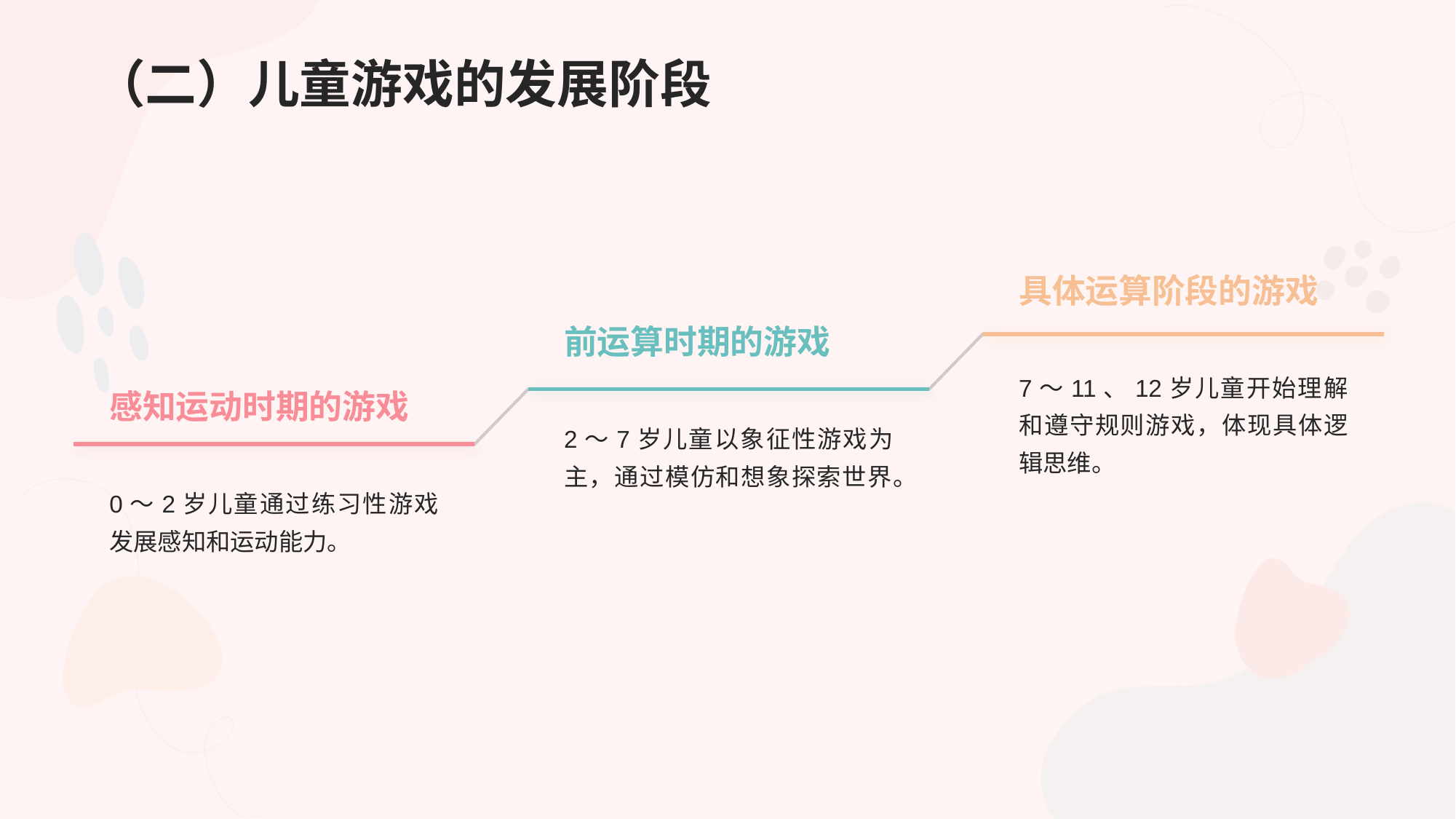

# （二）儿童游戏的发展阶段
具体运算阶段的游戏
前运算时期的游戏
7～11、12岁儿童开始理解和遵守规则游戏，体现具体逻辑思维。
感知运动时期的游戏
2～7岁儿童以象征性游戏为主，通过模仿和想象探索世界。
0～2岁儿童通过练习性游戏发展感知和运动能力。